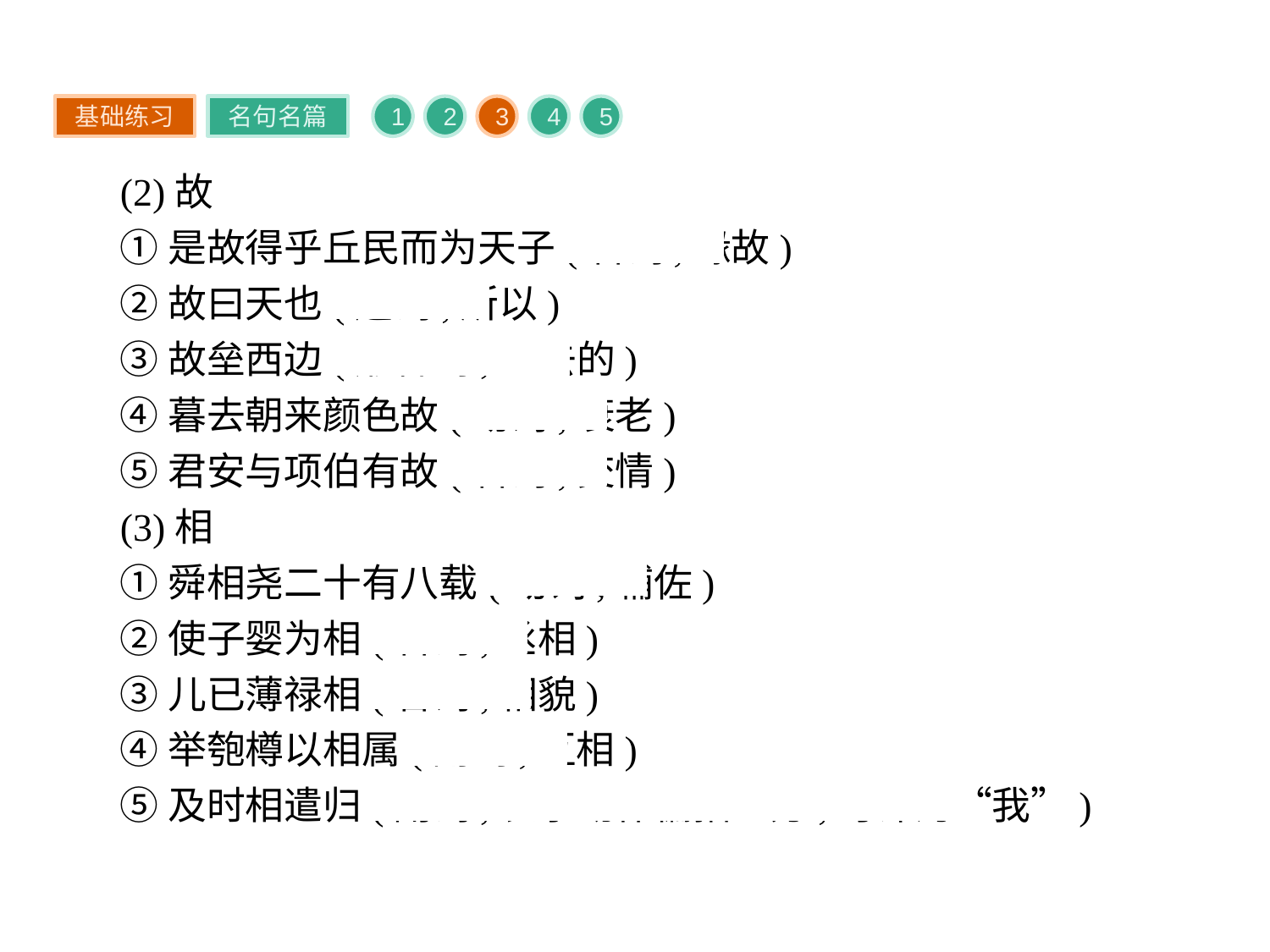

基础练习
名句名篇
1
2
3
4
5
(2)故
①是故得乎丘民而为天子(名词,缘故)
②故曰天也(连词,所以)
③故垒西边(形容词,过去的)
④暮去朝来颜色故(动词,衰老)
⑤君安与项伯有故(名词,交情)
(3)相
①舜相尧二十有八载(动词,辅佐)
②使子婴为相(名词,丞相)
③儿已薄禄相(名词,相貌)
④举匏樽以相属(副词,互相)
⑤及时相遣归(副词,表示动作偏指一方,可译为“我”)